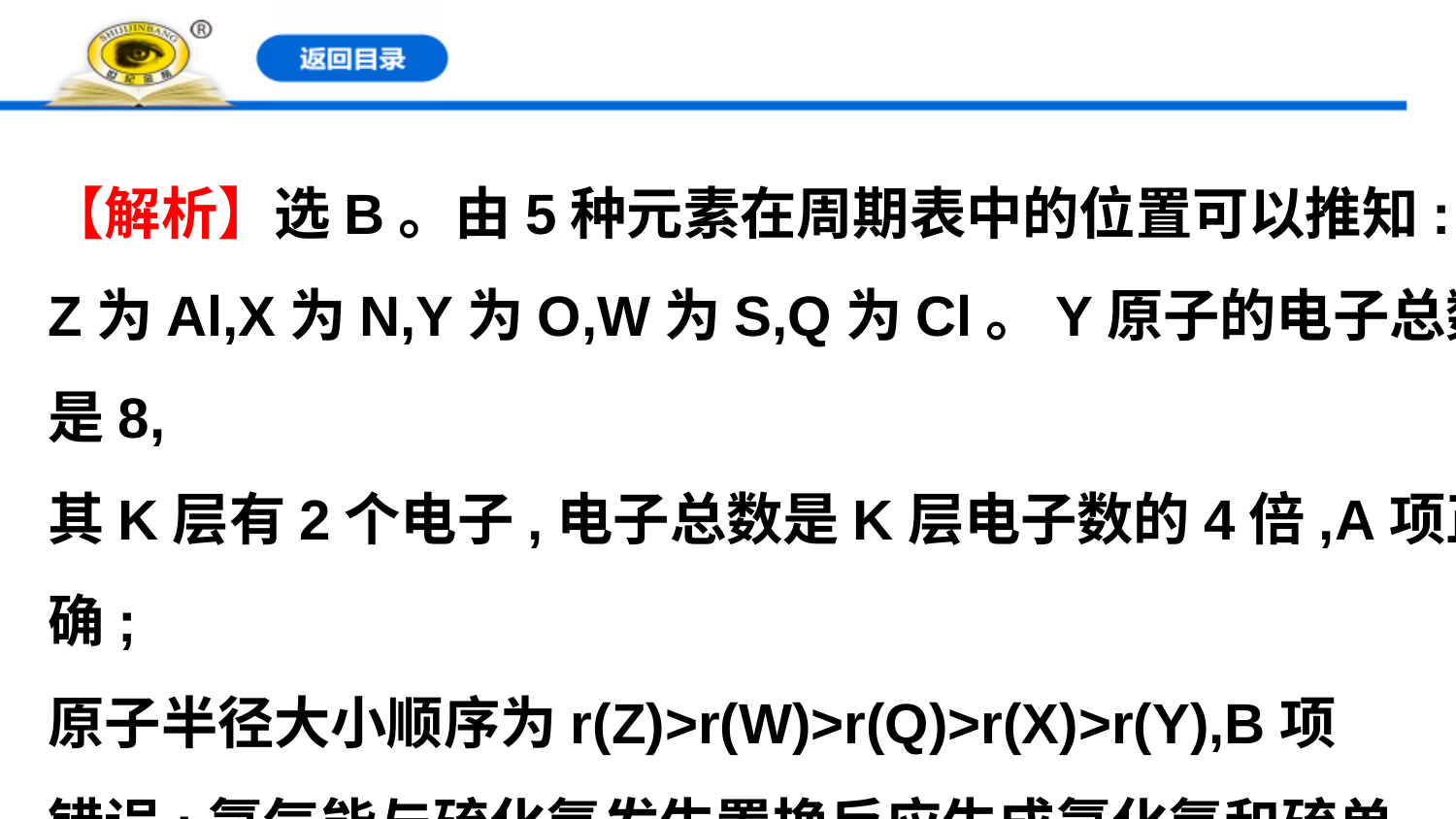

【解析】选B。由5种元素在周期表中的位置可以推知:
Z为Al,X为N,Y为O,W为S,Q为Cl。Y原子的电子总数是8,
其K层有2个电子,电子总数是K层电子数的4倍,A项正确;
原子半径大小顺序为r(Z)>r(W)>r(Q)>r(X)>r(Y),B项
错误;氯气能与硫化氢发生置换反应生成氯化氢和硫单
质,C项正确;根据同周期元素性质递变规律可知非金属